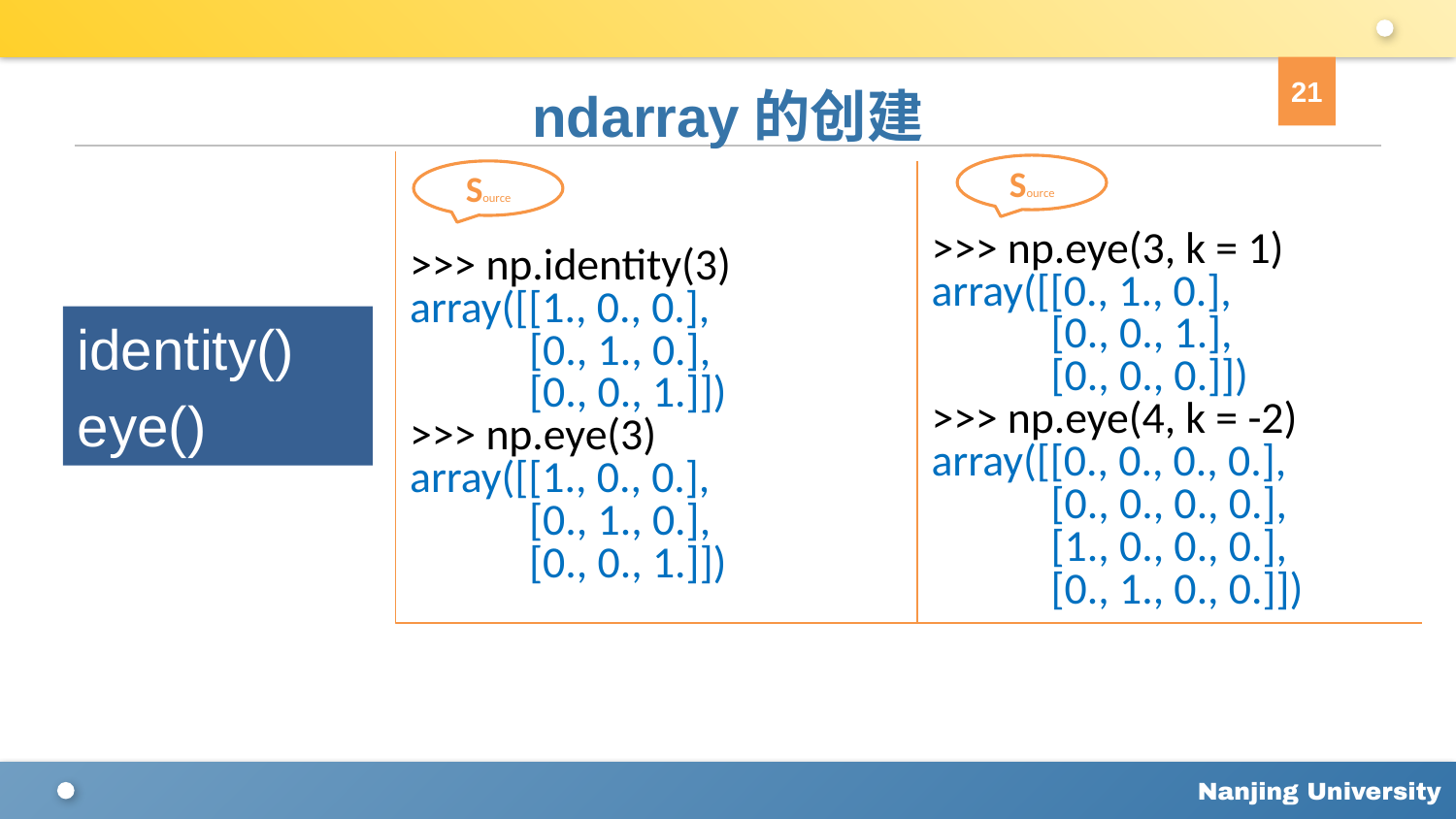

21
# ndarray的创建

>>> np.identity(3)
array([[1., 0., 0.],
            [0., 1., 0.],
            [0., 0., 1.]])
>>> np.eye(3)
array([[1., 0., 0.],
            [0., 1., 0.],
            [0., 0., 1.]])

Source
Source

>>> np.eye(3, k = 1)
array([[0., 1., 0.],
            [0., 0., 1.],
            [0., 0., 0.]])
>>> np.eye(4, k = -2)
array([[0., 0., 0., 0.],
            [0., 0., 0., 0.],
            [1., 0., 0., 0.],
            [0., 1., 0., 0.]])

identity()
eye()